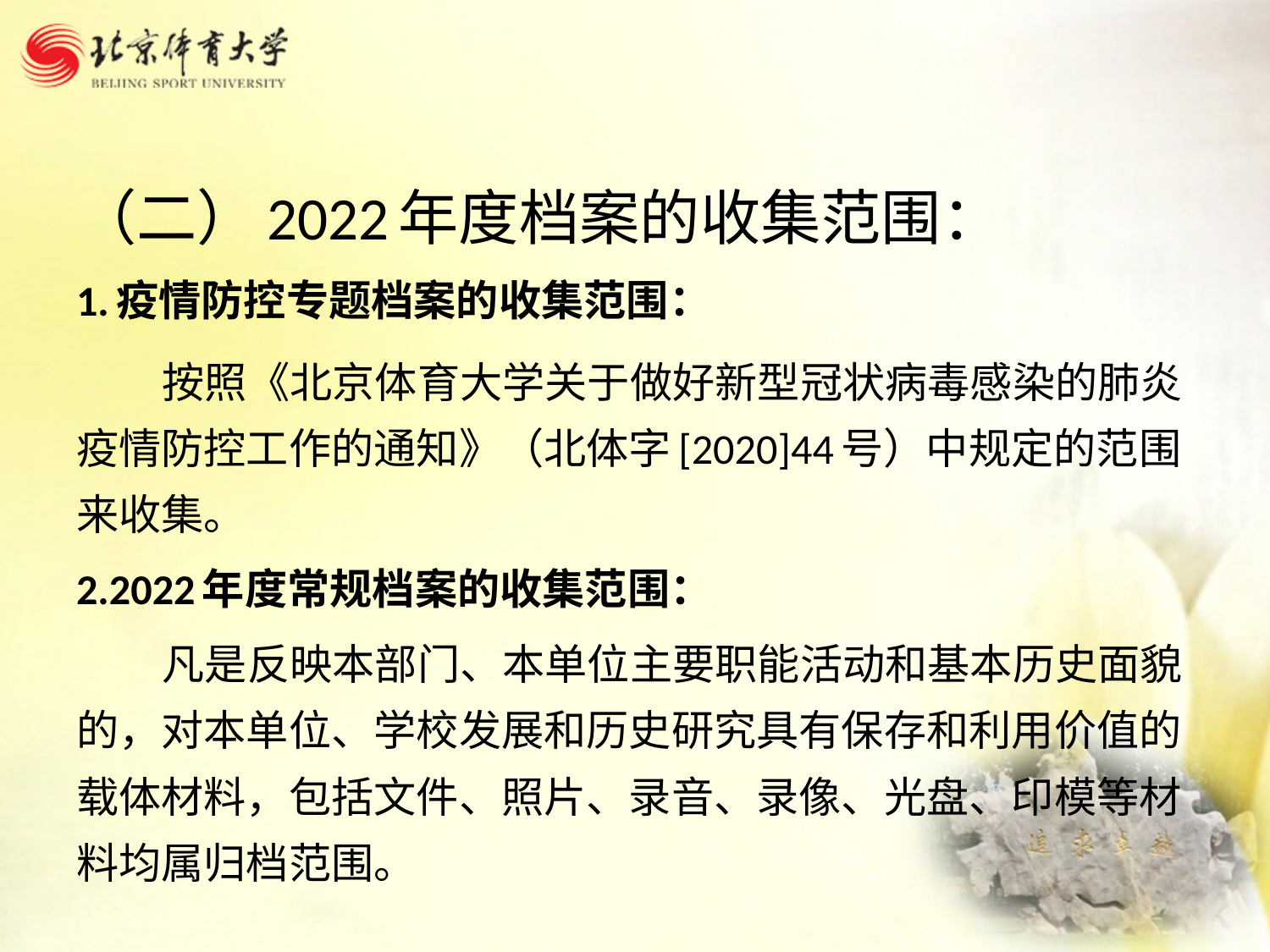

（二）2022年度档案的收集范围：
1.疫情防控专题档案的收集范围：
按照《北京体育大学关于做好新型冠状病毒感染的肺炎疫情防控工作的通知》（北体字[2020]44号）中规定的范围来收集。
2.2022年度常规档案的收集范围：
凡是反映本部门、本单位主要职能活动和基本历史面貌的，对本单位、学校发展和历史研究具有保存和利用价值的载体材料，包括文件、照片、录音、录像、光盘、印模等材料均属归档范围。